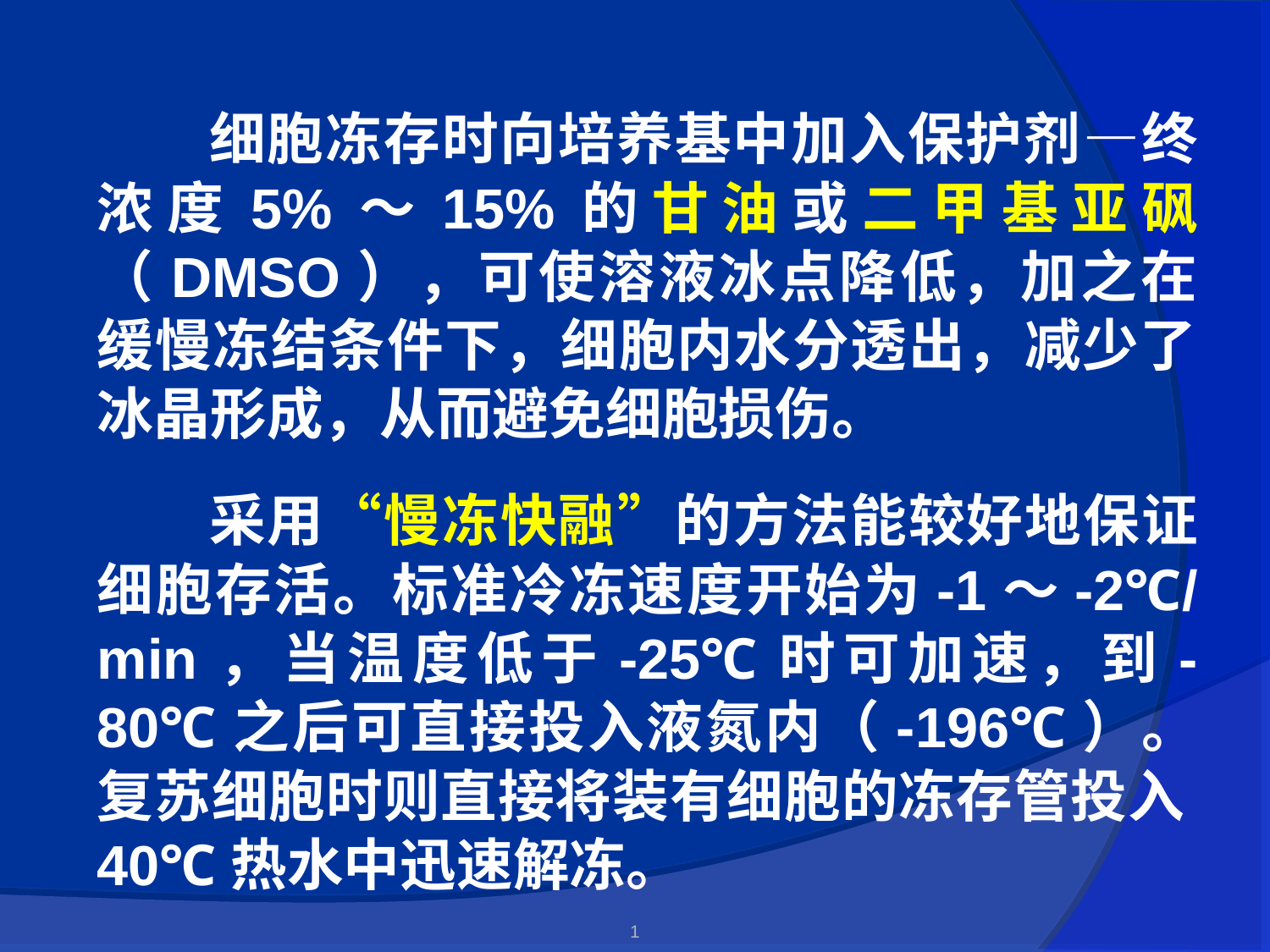

细胞冻存时向培养基中加入保护剂—终浓度5%～15%的甘油或二甲基亚砜（DMSO），可使溶液冰点降低，加之在缓慢冻结条件下，细胞内水分透出，减少了冰晶形成，从而避免细胞损伤。
采用“慢冻快融”的方法能较好地保证细胞存活。标准冷冻速度开始为-1～-2℃/ min，当温度低于-25℃时可加速，到-80℃之后可直接投入液氮内（-196℃）。复苏细胞时则直接将装有细胞的冻存管投入40℃热水中迅速解冻。
1